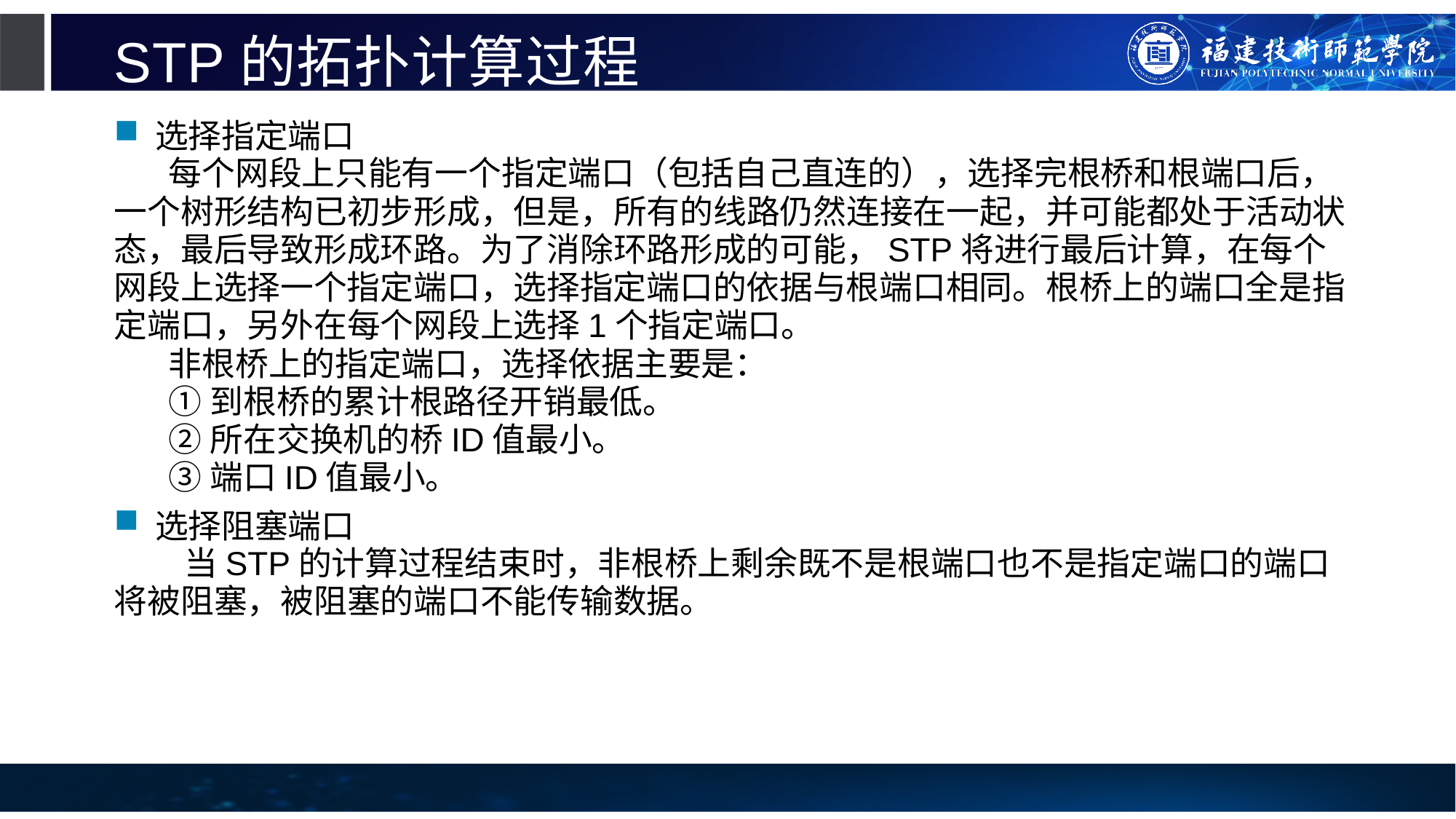

# STP的拓扑计算过程
选择指定端口
每个网段上只能有一个指定端口（包括自己直连的），选择完根桥和根端口后，一个树形结构已初步形成，但是，所有的线路仍然连接在一起，并可能都处于活动状态，最后导致形成环路。为了消除环路形成的可能，STP将进行最后计算，在每个网段上选择一个指定端口，选择指定端口的依据与根端口相同。根桥上的端口全是指定端口，另外在每个网段上选择1个指定端口。
非根桥上的指定端口，选择依据主要是：
①到根桥的累计根路径开销最低。
②所在交换机的桥ID值最小。
③端口ID值最小。
选择阻塞端口
 当STP的计算过程结束时，非根桥上剩余既不是根端口也不是指定端口的端口将被阻塞，被阻塞的端口不能传输数据。